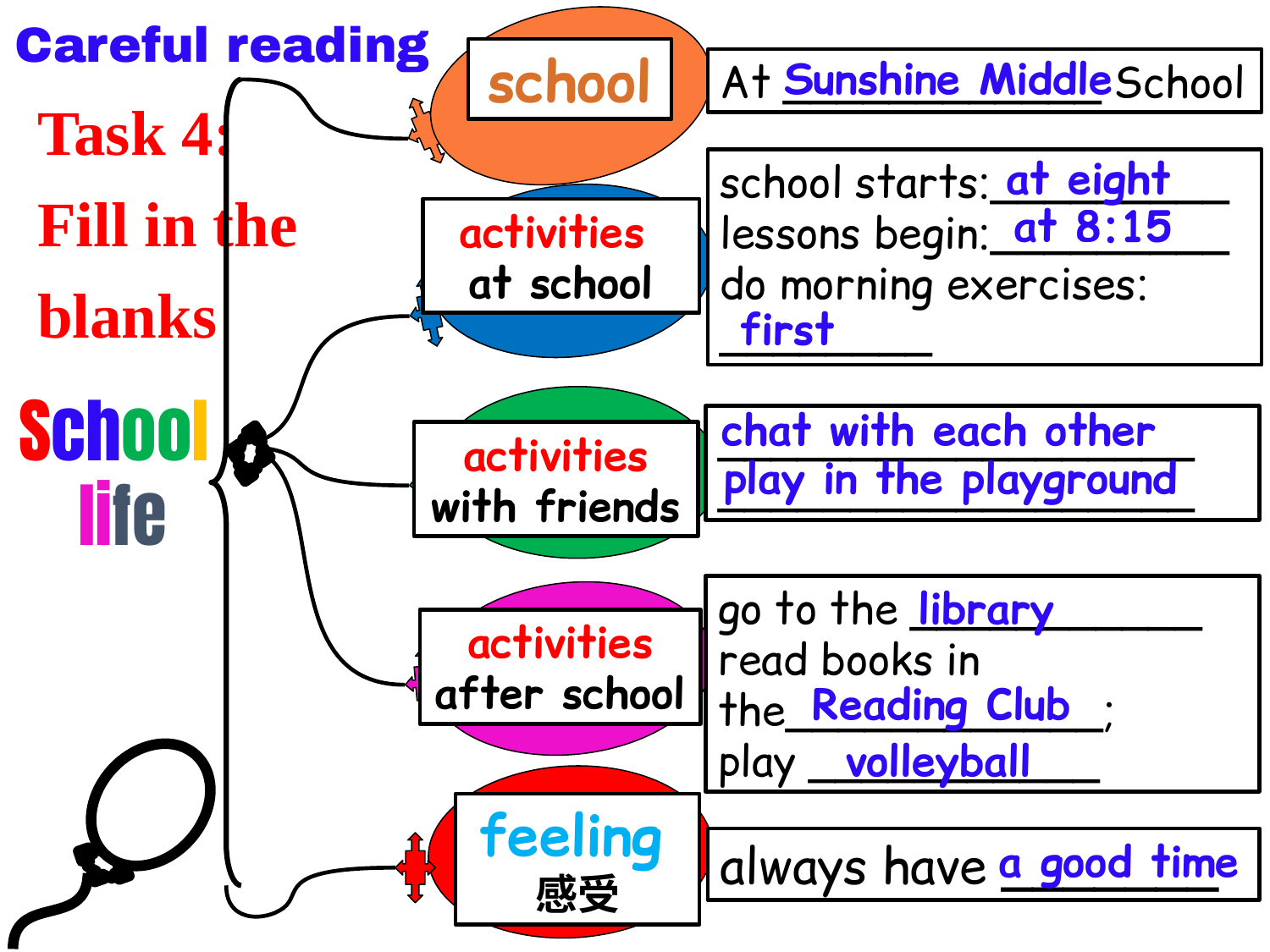

Careful reading

school
Sunshine Middle
At ____________ School
Task 4:
Fill in the blanks

at eight
school starts:_________
lessons begin:_________
do morning exercises:
________

at 8:15
activities
at school

first
School
life

chat with each other
__________________
__________________
activities with friends

play in the playground

go to the ___________
read books in the____________;
play ___________
library

activities after school

Reading Club
volleyball

feeling感受
always have _______
 a good time